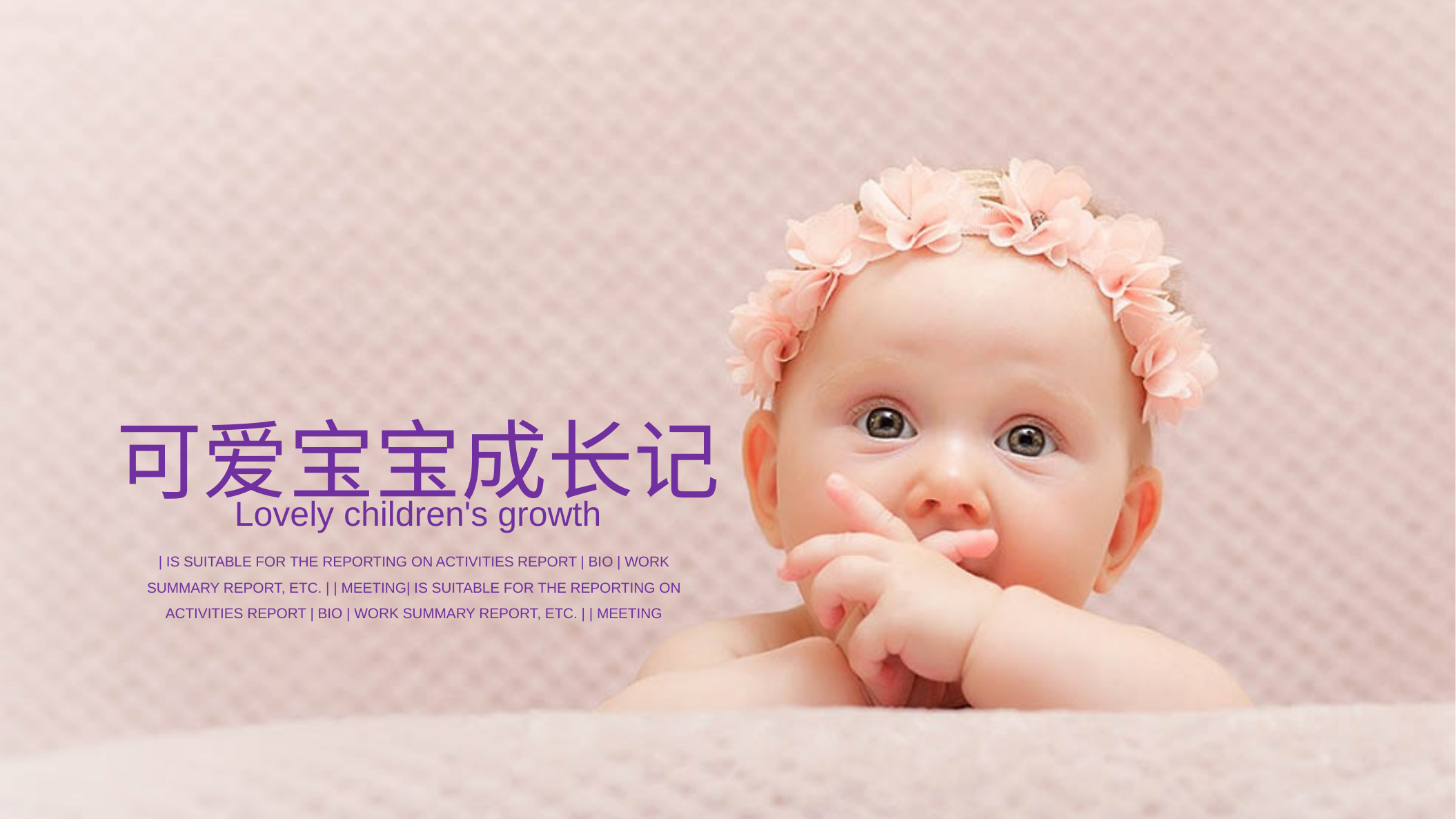

可爱宝宝成长记
Lovely children's growth
| is suitable for the reporting on activities report | bio | work summary report, etc. | | meeting| is suitable for the reporting on activities report | bio | work summary report, etc. | | meeting